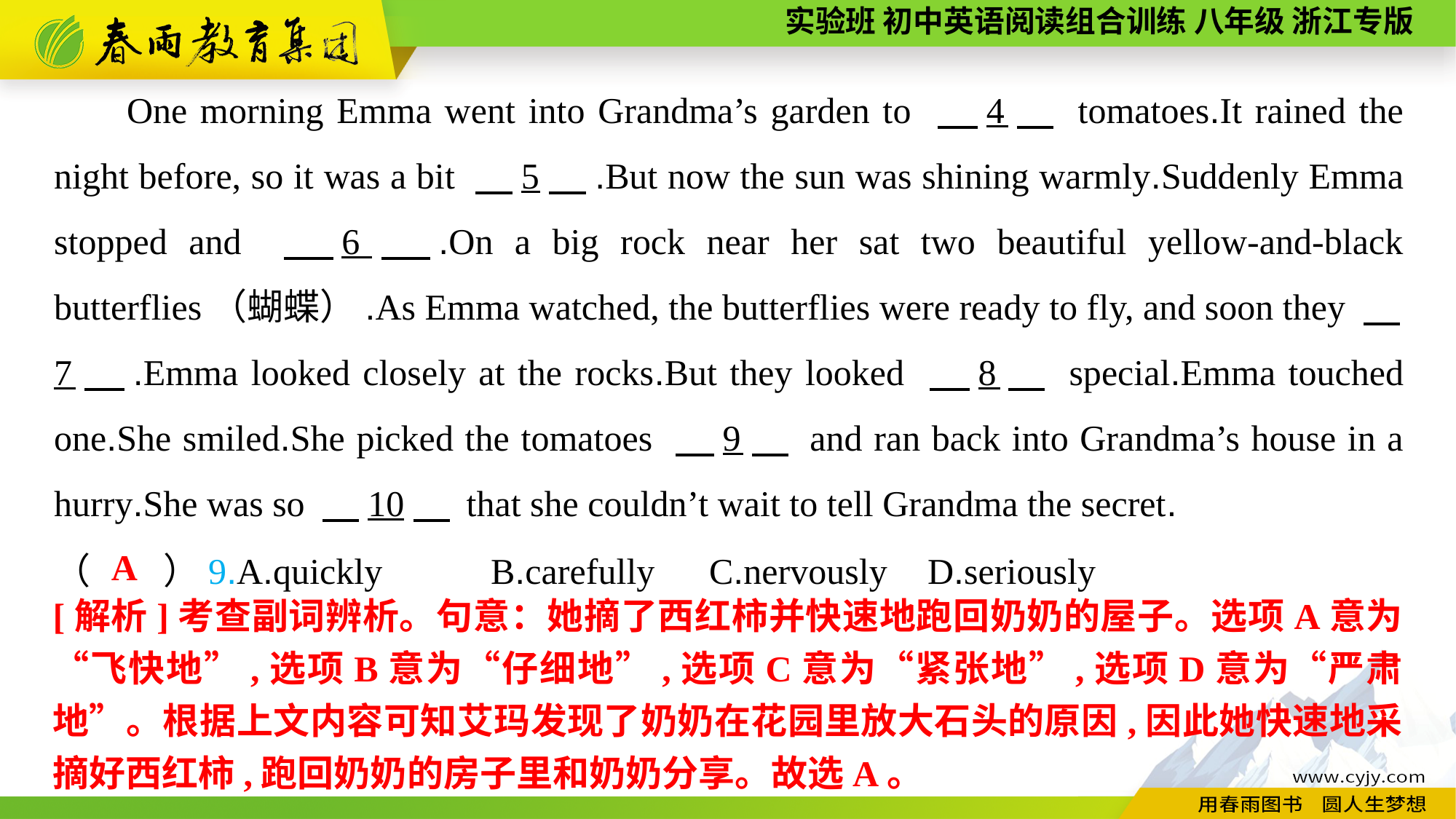

One morning Emma went into Grandma’s garden to 　4　 tomatoes.It rained the night before, so it was a bit 　5　.But now the sun was shining warmly.Suddenly Emma stopped and 　6　.On a big rock near her sat two beautiful yellow-and-black butterflies（蝴蝶）.As Emma watched, the butterflies were ready to fly, and soon they 　7　.Emma looked closely at the rocks.But they looked 　8　 special.Emma touched one.She smiled.She picked the tomatoes 　9　 and ran back into Grandma’s house in a hurry.She was so 　10　 that she couldn’t wait to tell Grandma the secret.
（　　）9.A.quickly	B.carefully	C.nervously	D.seriously
A
[解析]考查副词辨析。句意：她摘了西红柿并快速地跑回奶奶的屋子。选项A意为“飞快地”,选项B意为“仔细地”,选项C意为“紧张地”,选项D意为“严肃地”。根据上文内容可知艾玛发现了奶奶在花园里放大石头的原因,因此她快速地采摘好西红柿,跑回奶奶的房子里和奶奶分享。故选A。